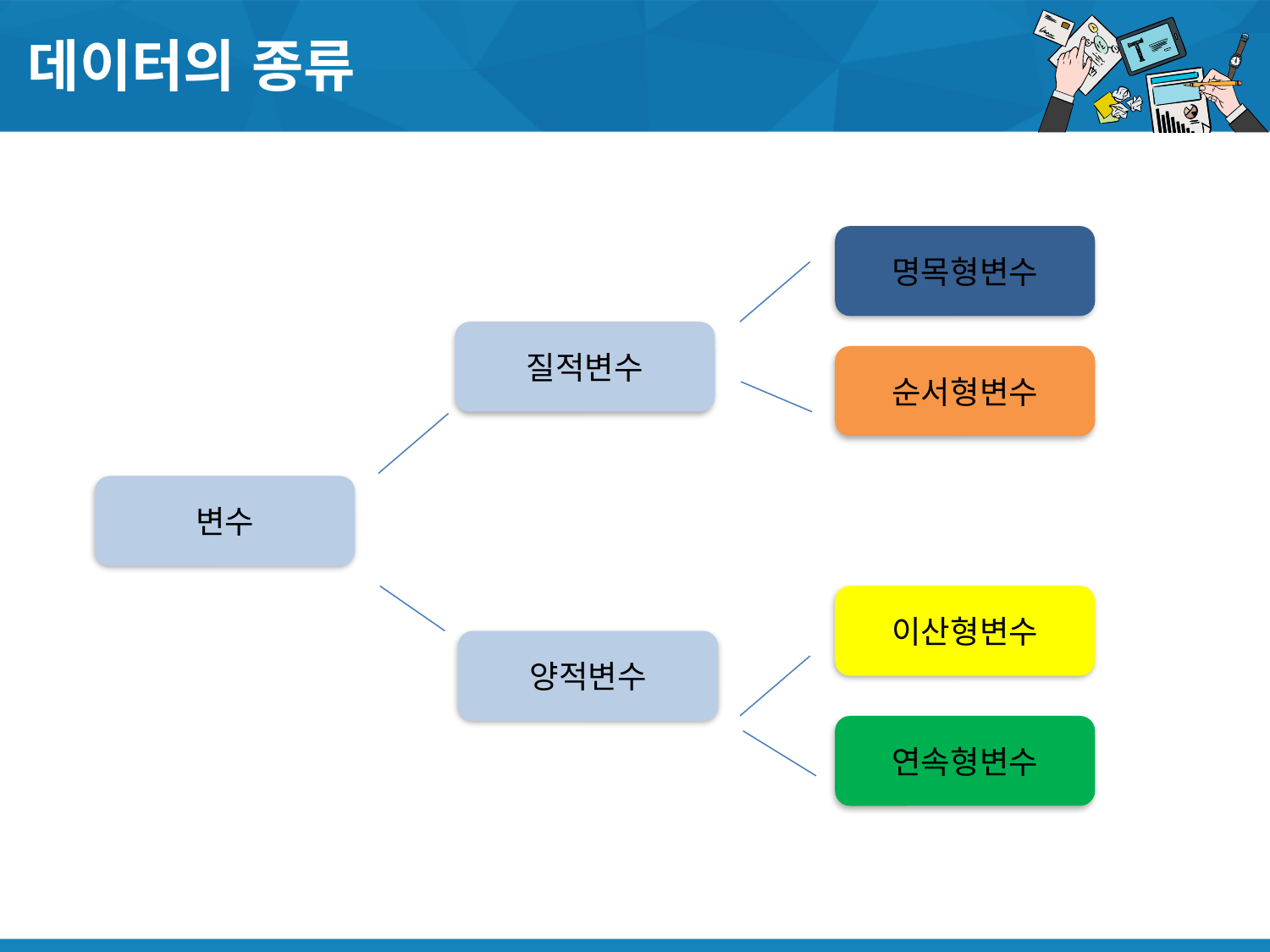

# 데이터의 종류
명목형변수
질적변수
순서형변수
변수
이산형변수
양적변수
연속형변수